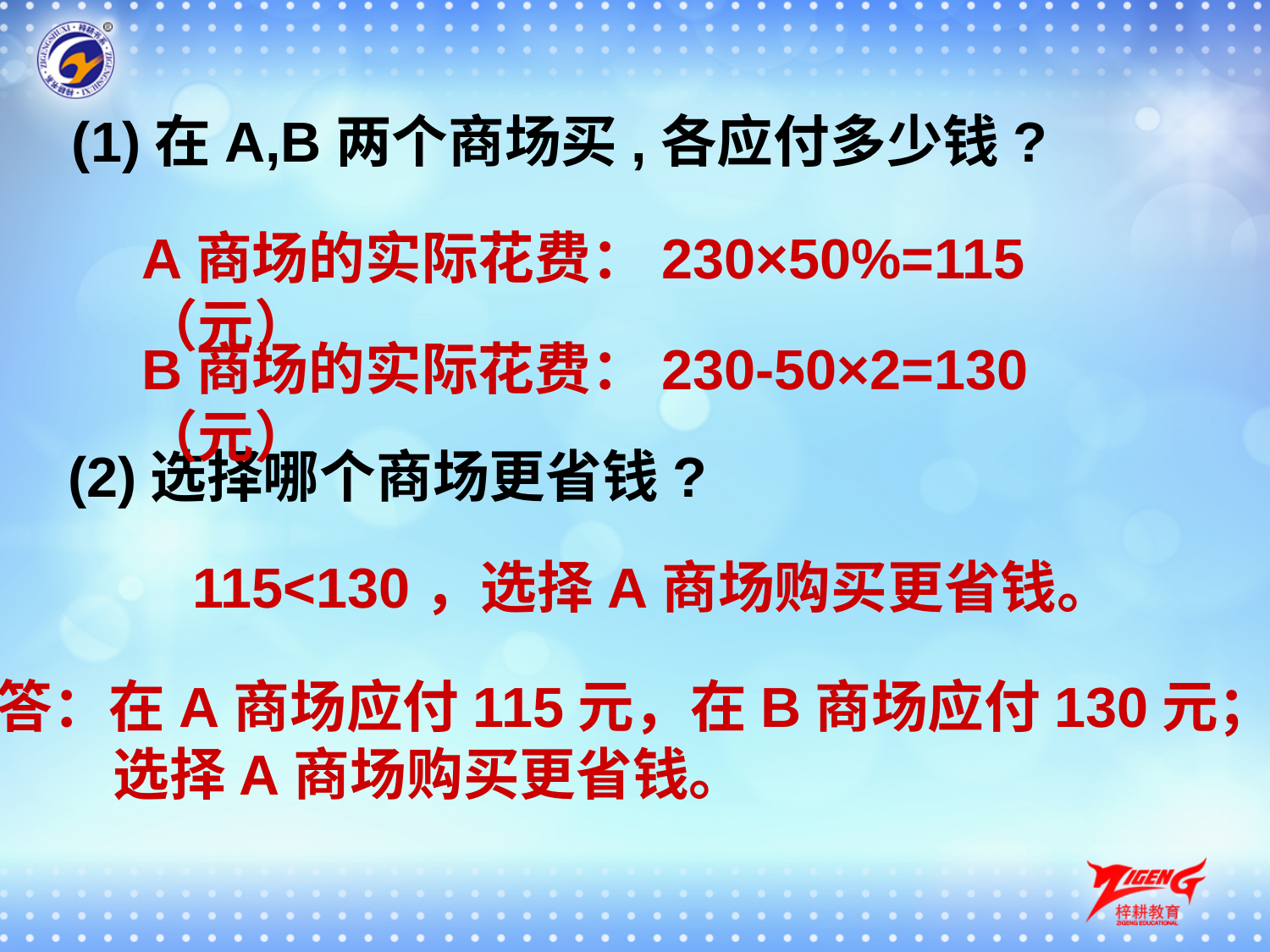

(1)在A,B两个商场买,各应付多少钱?
A商场的实际花费：230×50%=115（元）
B商场的实际花费：230-50×2=130（元）
(2)选择哪个商场更省钱?
115<130，选择A商场购买更省钱。
答：在A商场应付115元，在B商场应付130元；
        选择A商场购买更省钱。